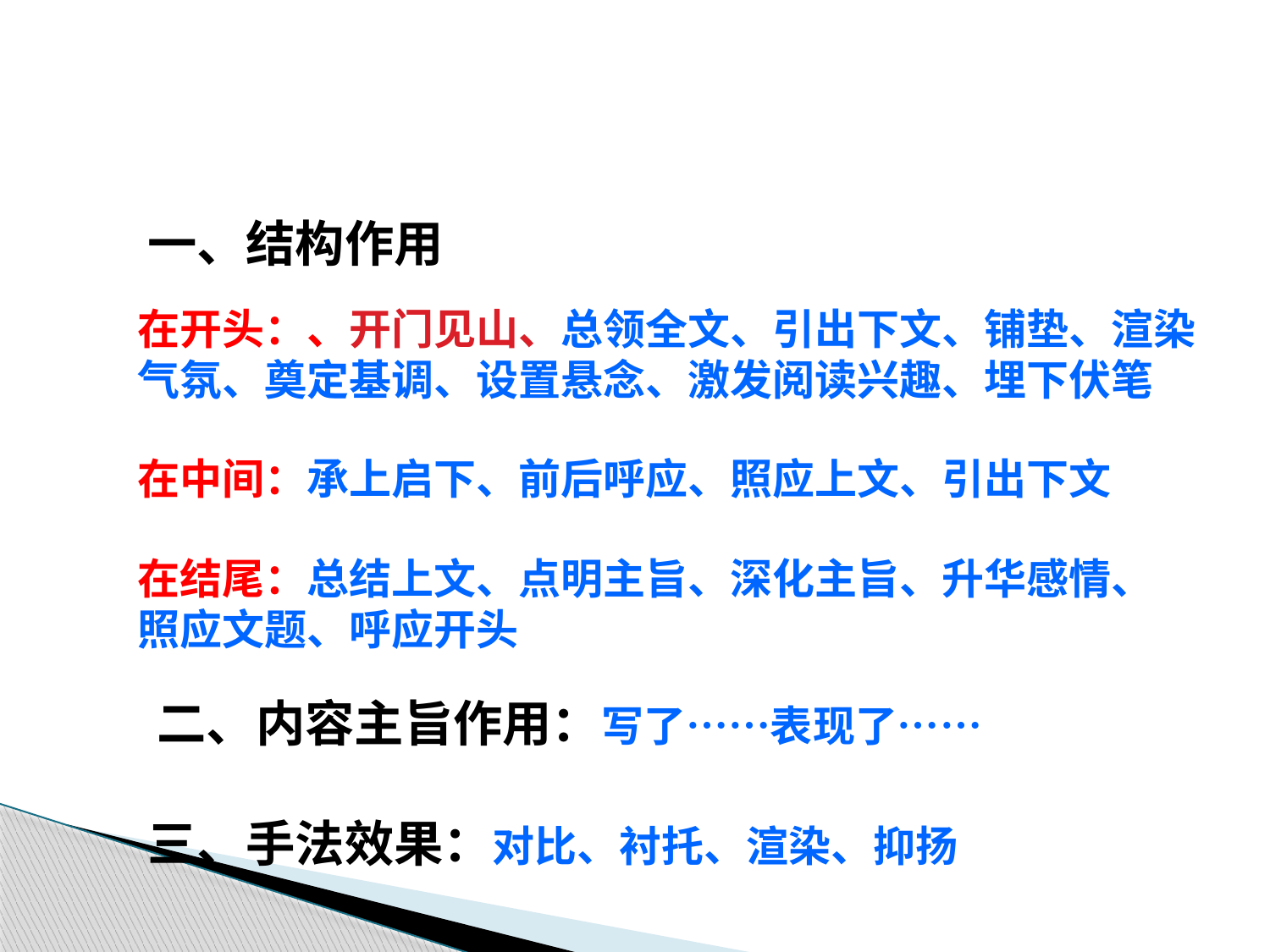

一、结构作用
在开头：、开门见山、总领全文、引出下文、铺垫、渲染气氛、奠定基调、设置悬念、激发阅读兴趣、埋下伏笔
在中间：承上启下、前后呼应、照应上文、引出下文
在结尾：总结上文、点明主旨、深化主旨、升华感情、照应文题、呼应开头
二、内容主旨作用：写了……表现了……
三、手法效果：对比、衬托、渲染、抑扬